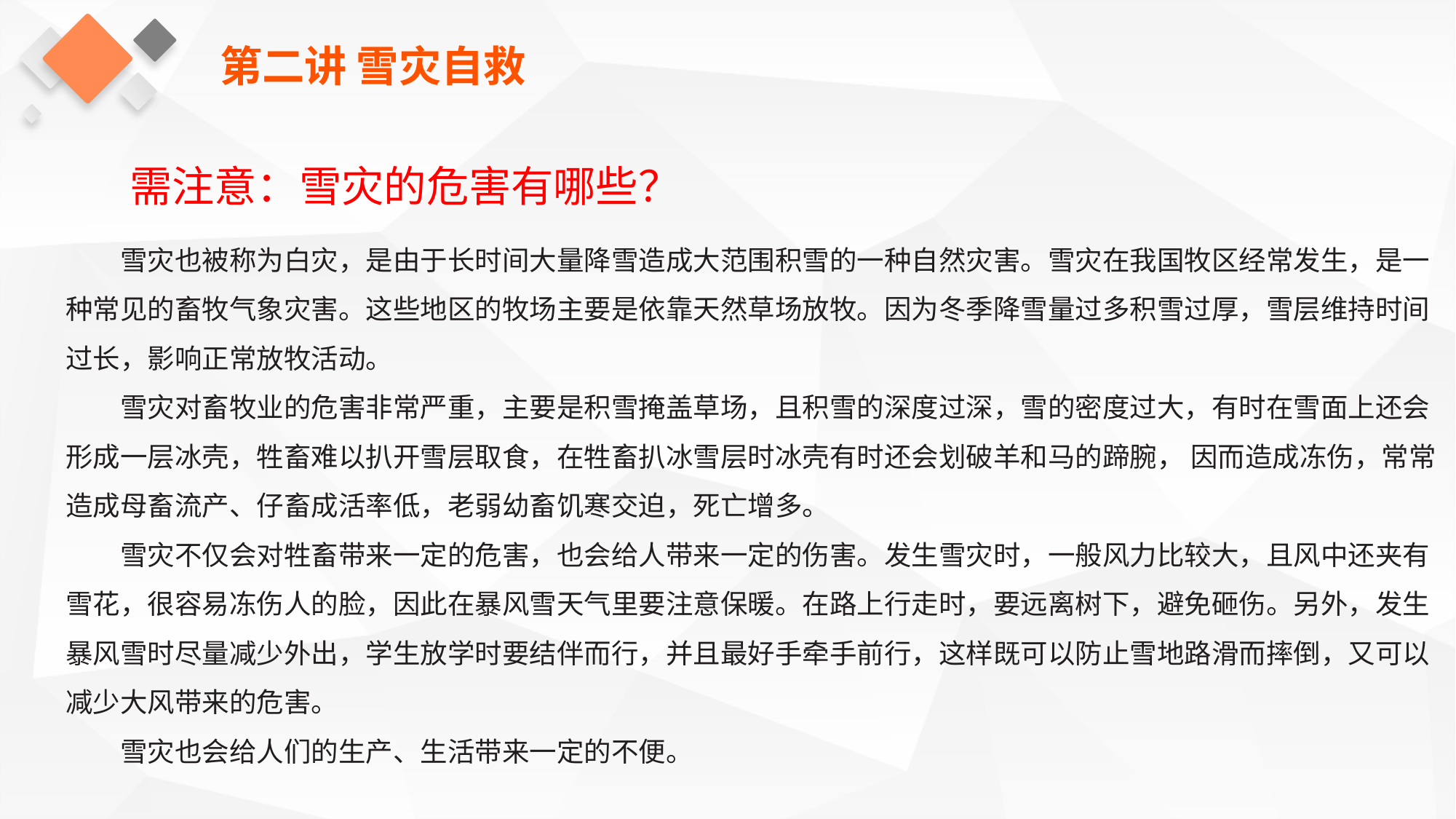

第二讲 雪灾自救
需注意：雪灾的危害有哪些？
雪灾也被称为白灾，是由于长时间大量降雪造成大范围积雪的一种自然灾害。雪灾在我国牧区经常发生，是一种常见的畜牧气象灾害。这些地区的牧场主要是依靠天然草场放牧。因为冬季降雪量过多积雪过厚，雪层维持时间过长，影响正常放牧活动。
雪灾对畜牧业的危害非常严重，主要是积雪掩盖草场，且积雪的深度过深，雪的密度过大，有时在雪面上还会形成一层冰壳，牲畜难以扒开雪层取食，在牲畜扒冰雪层时冰壳有时还会划破羊和马的蹄腕， 因而造成冻伤，常常造成母畜流产、仔畜成活率低，老弱幼畜饥寒交迫，死亡增多。
雪灾不仅会对牲畜带来一定的危害，也会给人带来一定的伤害。发生雪灾时，一般风力比较大，且风中还夹有雪花，很容易冻伤人的脸，因此在暴风雪天气里要注意保暖。在路上行走时，要远离树下，避免砸伤。另外，发生暴风雪时尽量减少外出，学生放学时要结伴而行，并且最好手牵手前行，这样既可以防止雪地路滑而摔倒，又可以减少大风带来的危害。
雪灾也会给人们的生产、生活带来一定的不便。